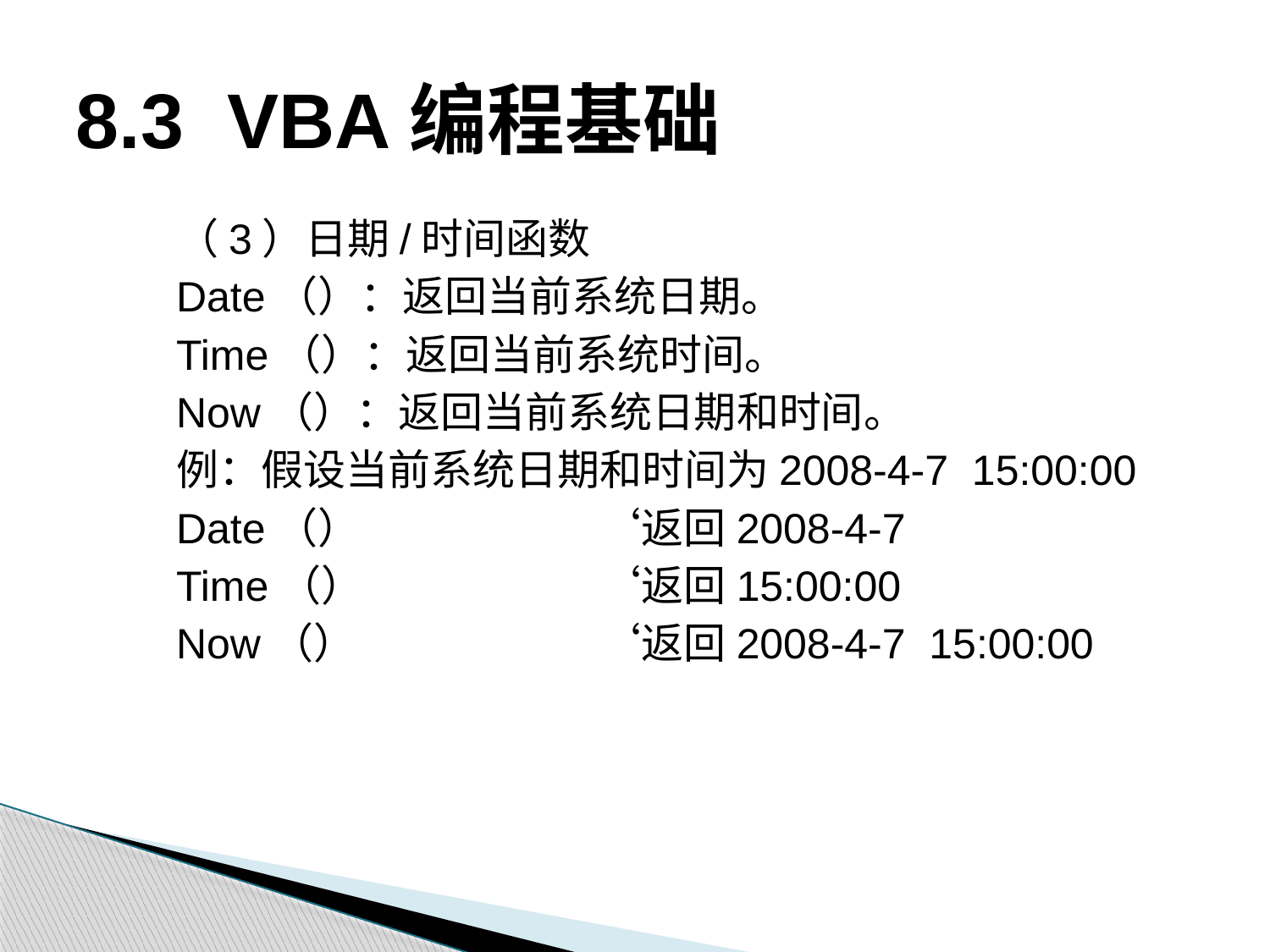

# 8.3  VBA编程基础
（3）日期/时间函数
Date（）：返回当前系统日期。
Time（）：返回当前系统时间。
Now（）：返回当前系统日期和时间。
例：假设当前系统日期和时间为2008-4-7  15:00:00
Date（）		‘返回2008-4-7
Time（）		‘返回15:00:00
Now（）		‘返回2008-4-7  15:00:00